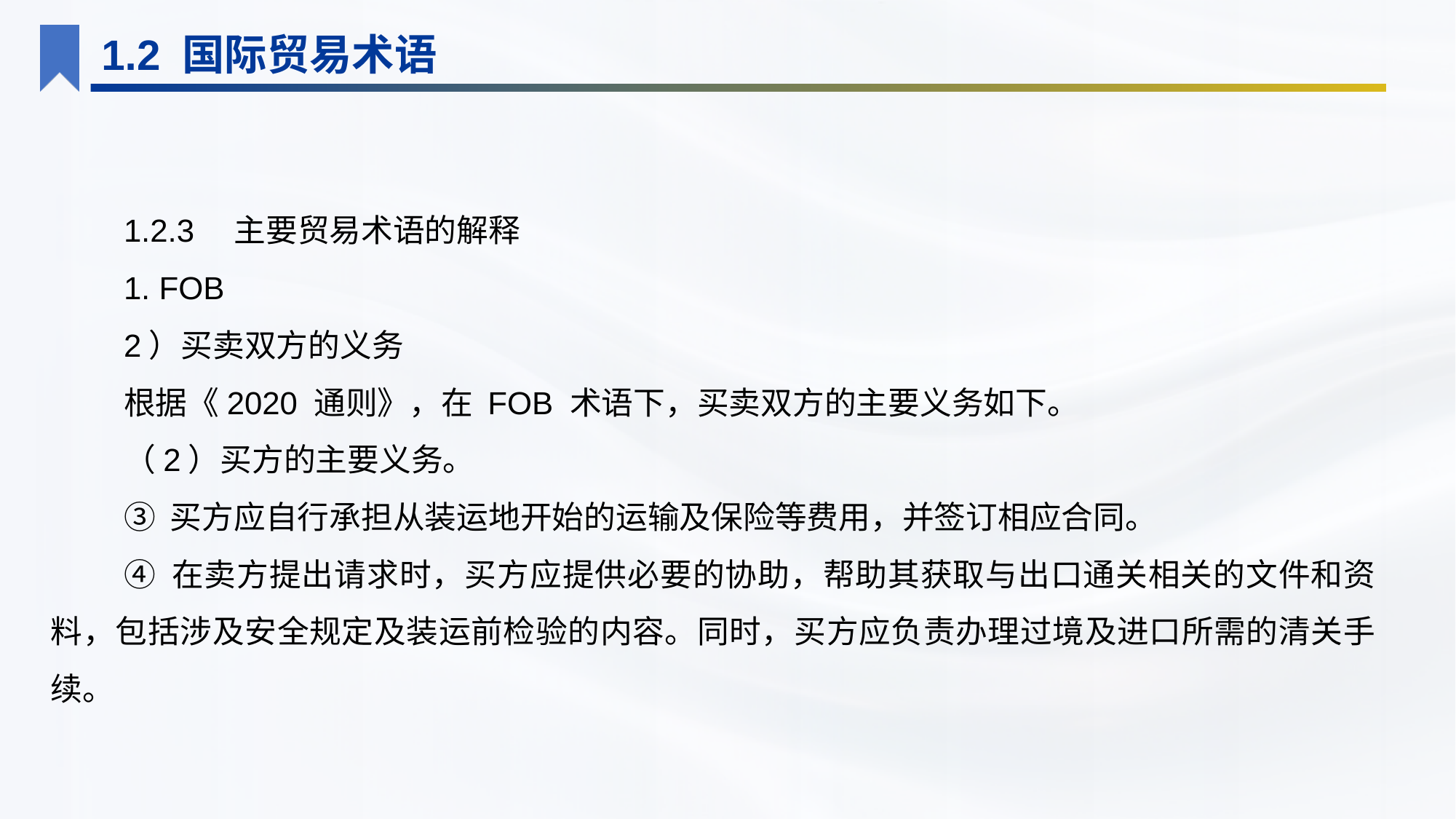

1.2 国际贸易术语
1.2.3　主要贸易术语的解释
1. FOB
2）买卖双方的义务
根据《2020 通则》，在 FOB 术语下，买卖双方的主要义务如下。
（2）买方的主要义务。
③ 买方应自行承担从装运地开始的运输及保险等费用，并签订相应合同。
④ 在卖方提出请求时，买方应提供必要的协助，帮助其获取与出口通关相关的文件和资料，包括涉及安全规定及装运前检验的内容。同时，买方应负责办理过境及进口所需的清关手续。